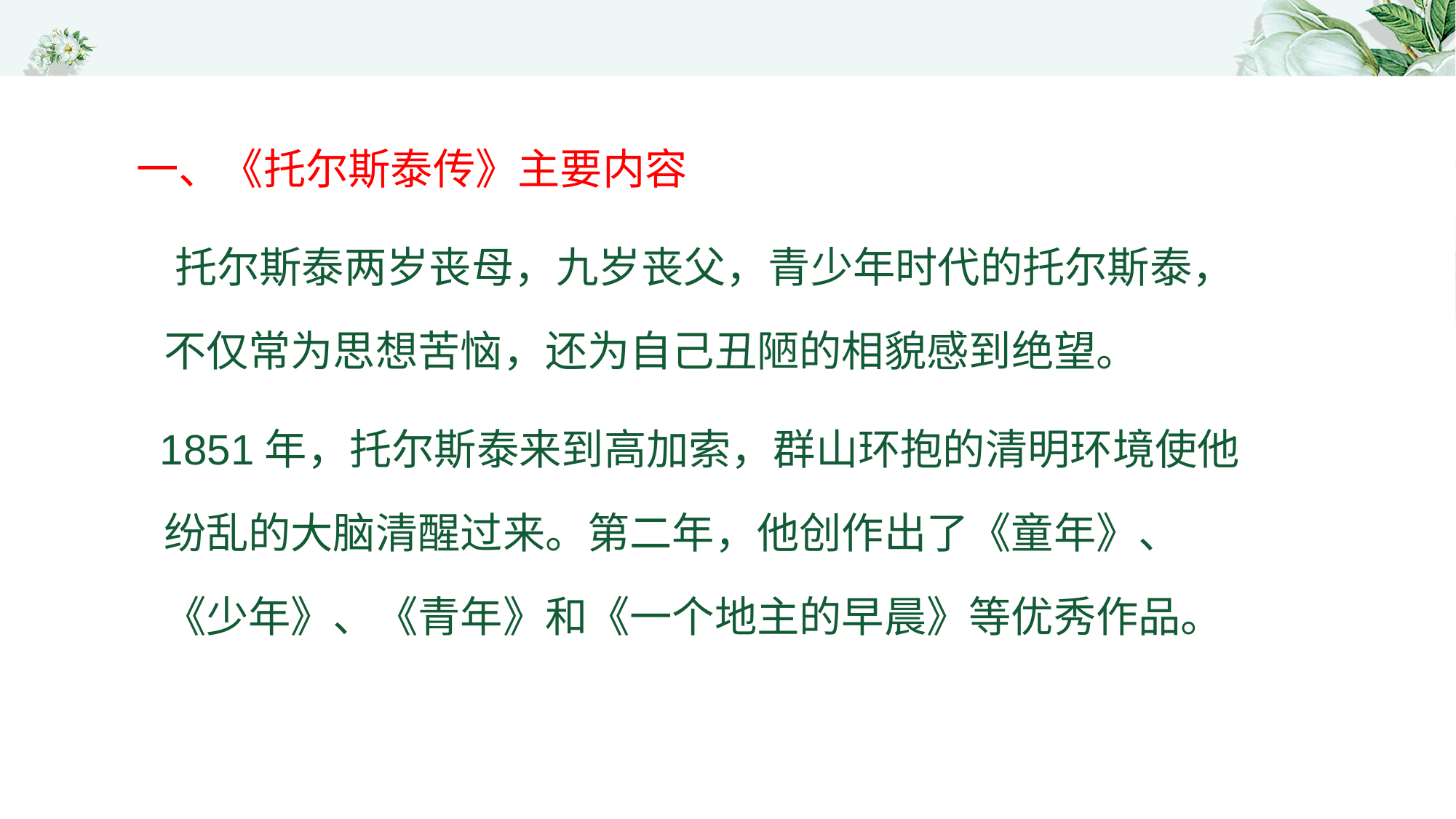

一、《托尔斯泰传》主要内容
   托尔斯泰两岁丧母，九岁丧父，青少年时代的托尔斯泰，不仅常为思想苦恼，还为自己丑陋的相貌感到绝望。
  1851年，托尔斯泰来到高加索，群山环抱的清明环境使他纷乱的大脑清醒过来。第二年，他创作出了《童年》、《少年》、《青年》和《一个地主的早晨》等优秀作品。